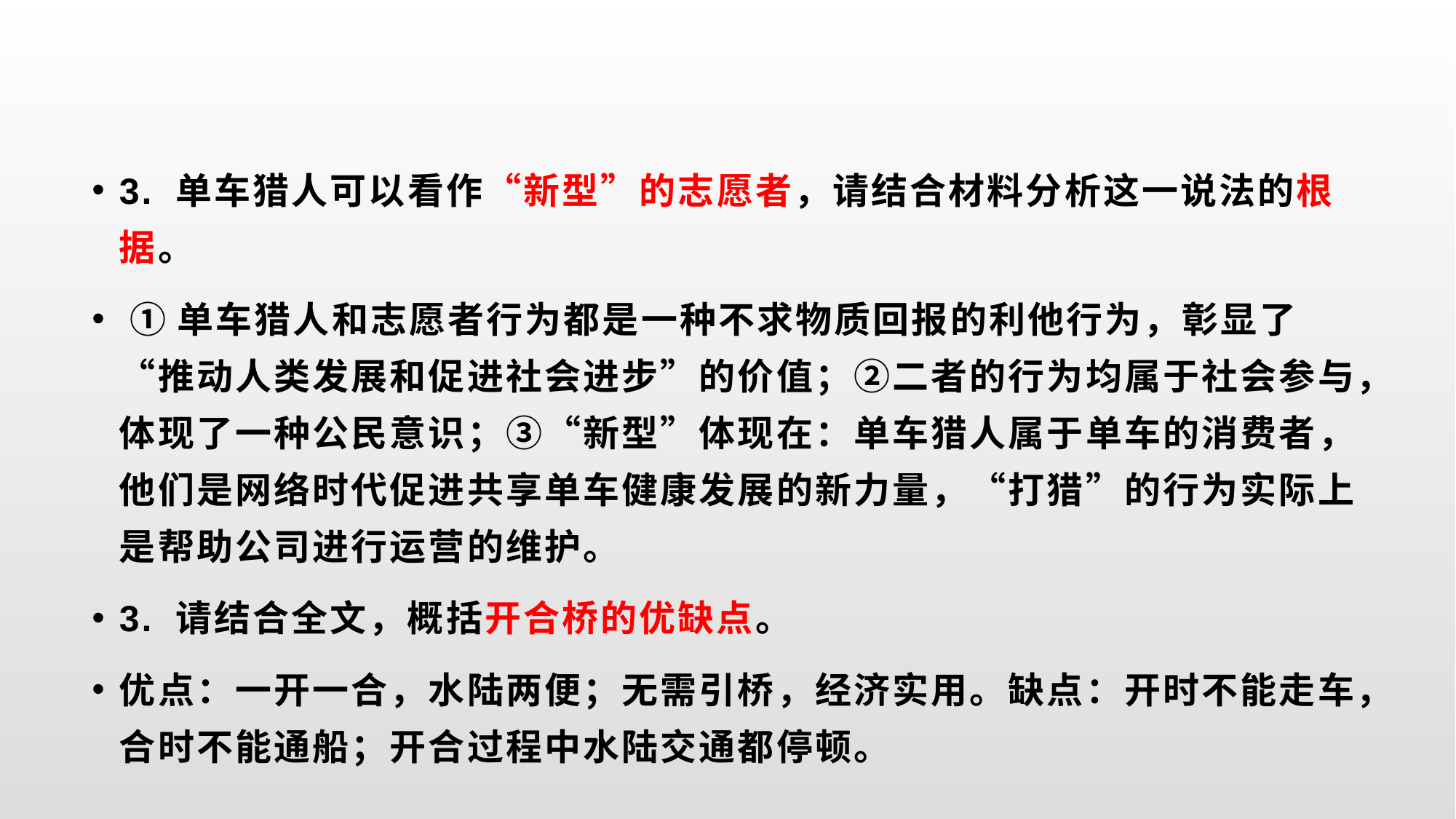

#
3. 单车猎人可以看作“新型”的志愿者，请结合材料分析这一说法的根据。
 ①单车猎人和志愿者行为都是一种不求物质回报的利他行为，彰显了“推动人类发展和促进社会进步”的价值；②二者的行为均属于社会参与，体现了一种公民意识；③“新型”体现在：单车猎人属于单车的消费者，他们是网络时代促进共享单车健康发展的新力量，“打猎”的行为实际上是帮助公司进行运营的维护。
3. 请结合全文，概括开合桥的优缺点。
优点：一开一合，水陆两便；无需引桥，经济实用。缺点：开时不能走车，合时不能通船；开合过程中水陆交通都停顿。